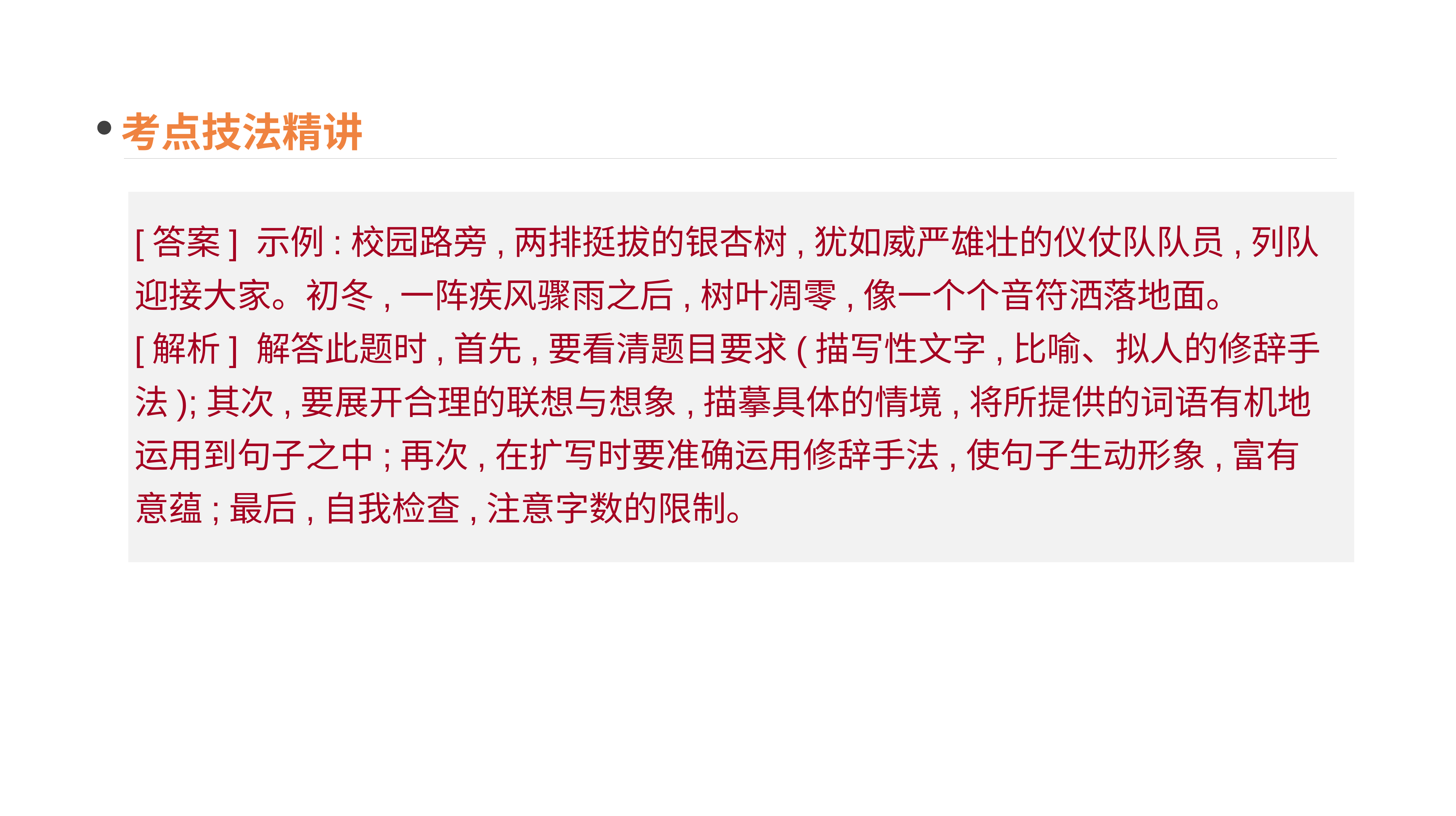

考点技法精讲

[答案] 示例:校园路旁,两排挺拔的银杏树,犹如威严雄壮的仪仗队队员,列队迎接大家。初冬,一阵疾风骤雨之后,树叶凋零,像一个个音符洒落地面。
[解析] 解答此题时,首先,要看清题目要求(描写性文字,比喻、拟人的修辞手法);其次,要展开合理的联想与想象,描摹具体的情境,将所提供的词语有机地运用到句子之中;再次,在扩写时要准确运用修辞手法,使句子生动形象,富有意蕴;最后,自我检查,注意字数的限制。